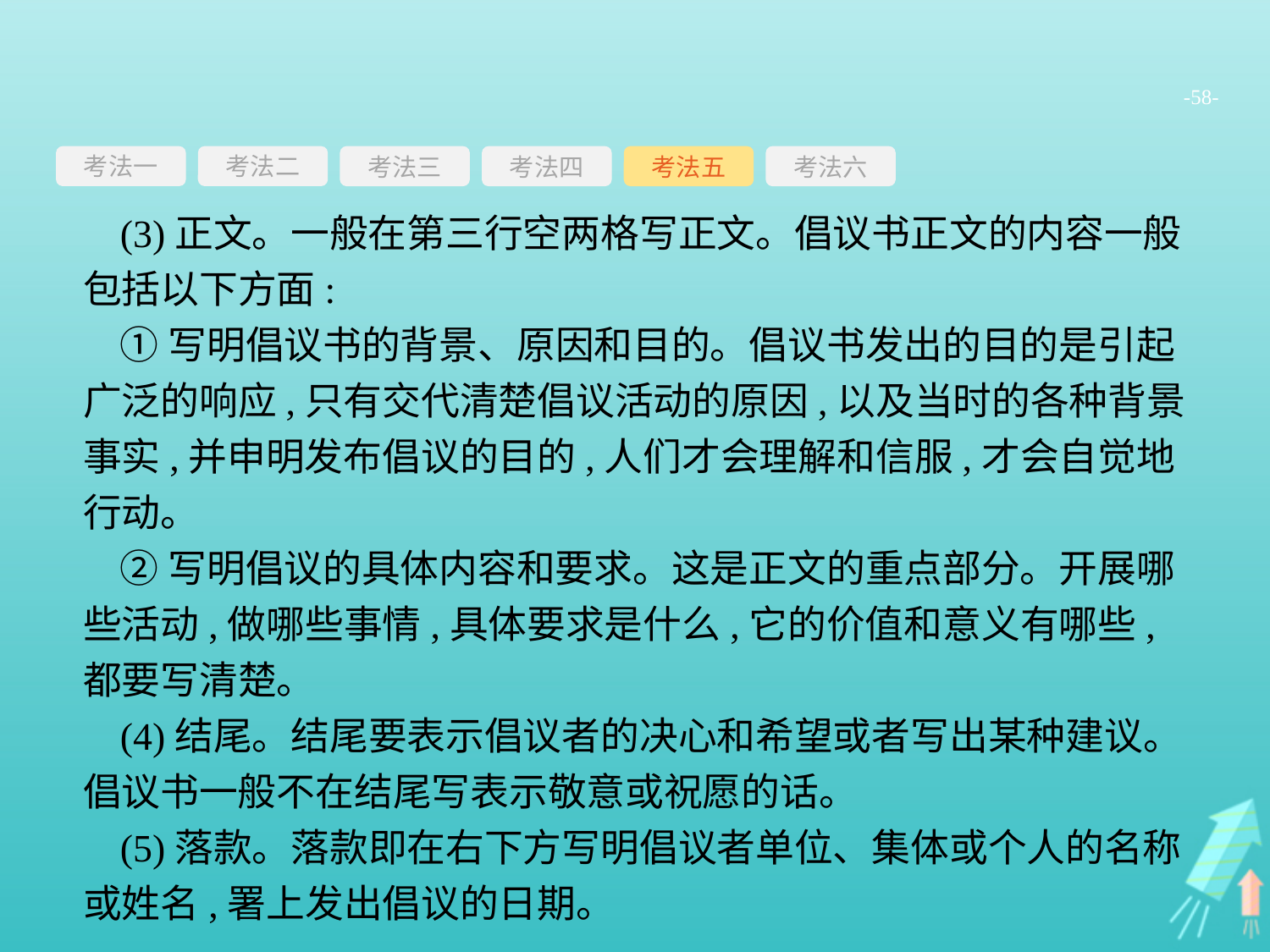

-58-
考法一
考法三
考法四
考法五
考法六
考法二
(3)正文。一般在第三行空两格写正文。倡议书正文的内容一般包括以下方面:
①写明倡议书的背景、原因和目的。倡议书发出的目的是引起广泛的响应,只有交代清楚倡议活动的原因,以及当时的各种背景事实,并申明发布倡议的目的,人们才会理解和信服,才会自觉地行动。
②写明倡议的具体内容和要求。这是正文的重点部分。开展哪些活动,做哪些事情,具体要求是什么,它的价值和意义有哪些,都要写清楚。
(4)结尾。结尾要表示倡议者的决心和希望或者写出某种建议。倡议书一般不在结尾写表示敬意或祝愿的话。
(5)落款。落款即在右下方写明倡议者单位、集体或个人的名称或姓名,署上发出倡议的日期。